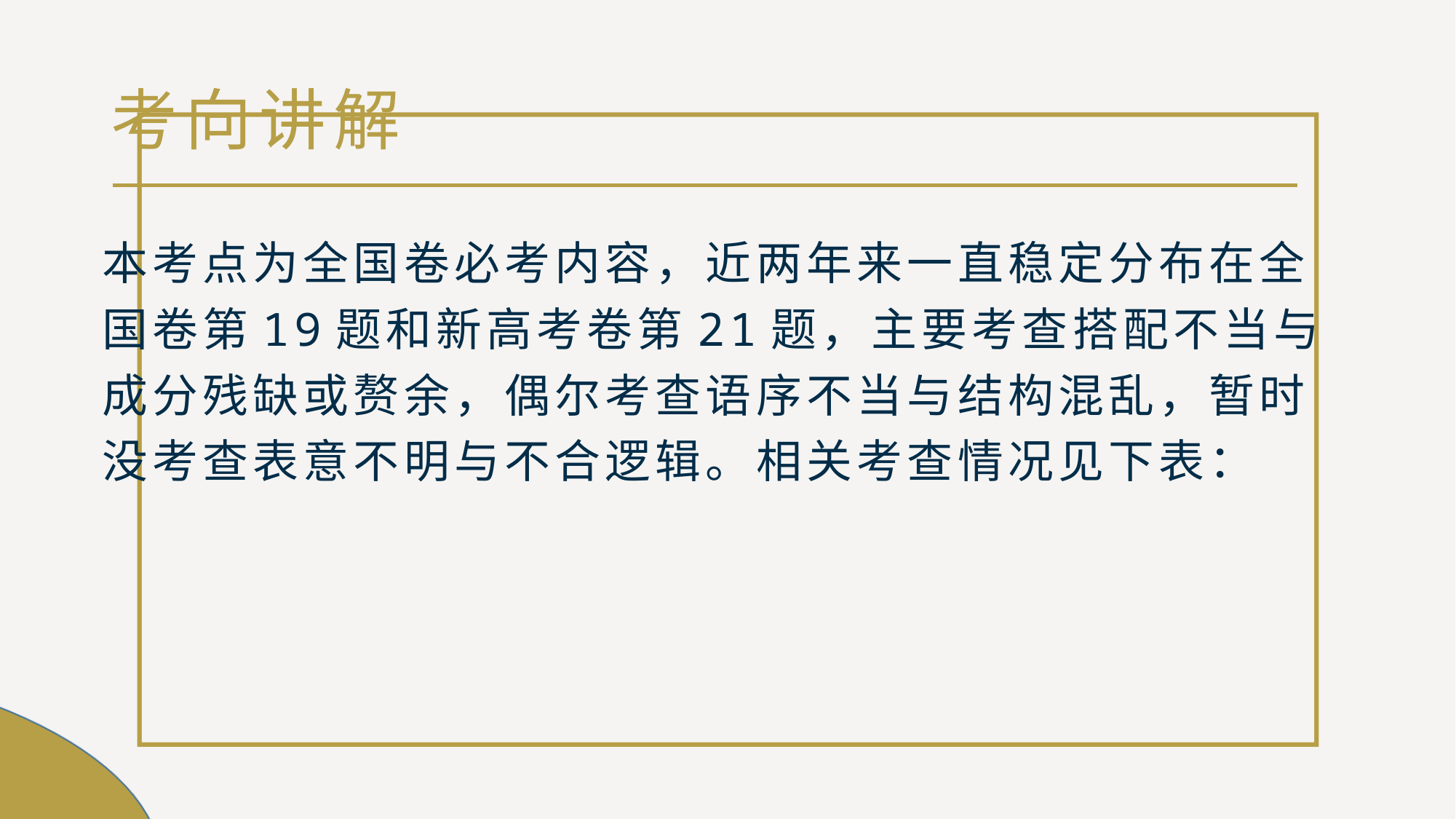

# 考向讲解
本考点为全国卷必考内容，近两年来一直稳定分布在全国卷第19题和新高考卷第21题，主要考查搭配不当与成分残缺或赘余，偶尔考查语序不当与结构混乱，暂时没考查表意不明与不合逻辑。相关考查情况见下表：